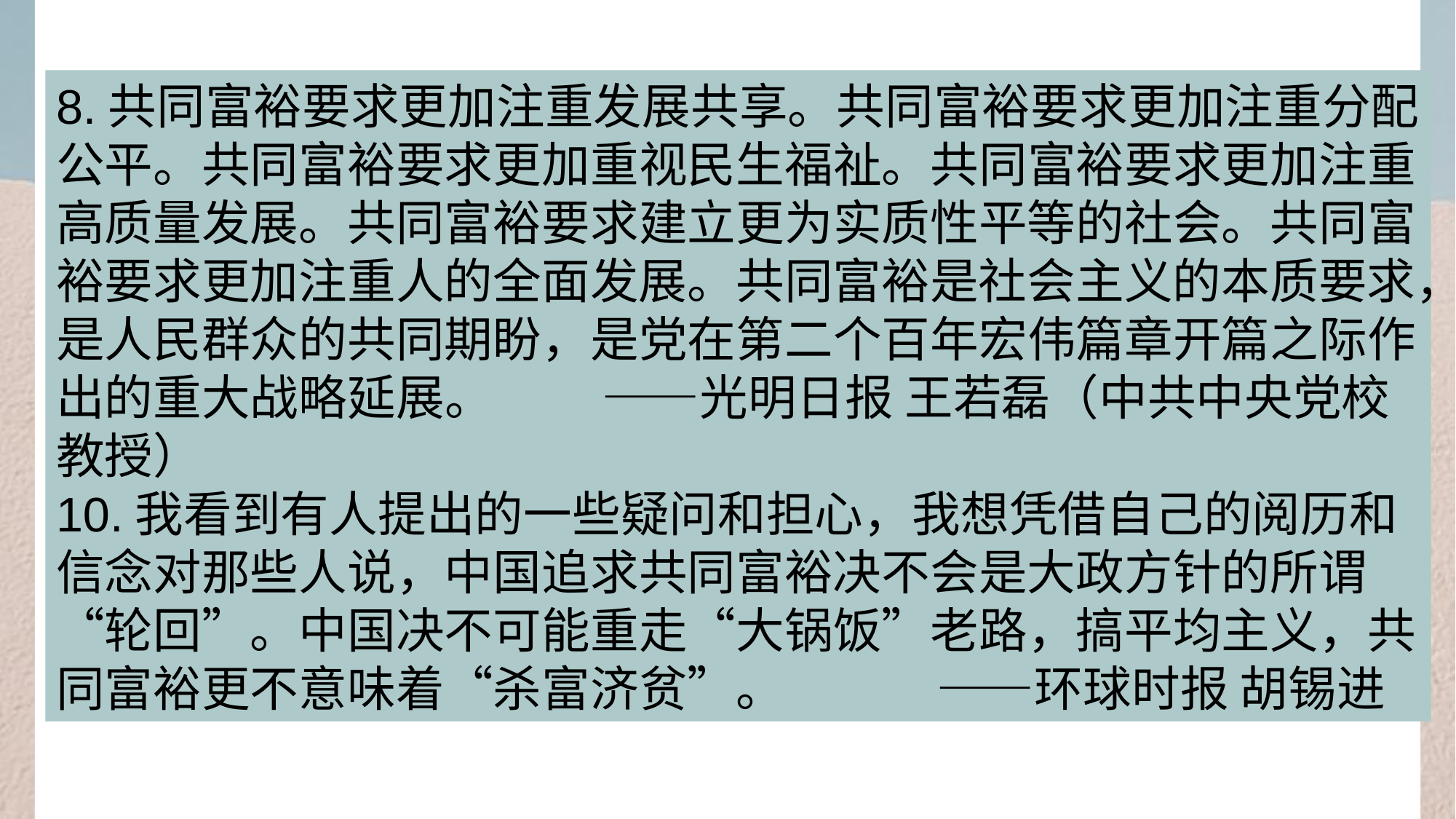

8.共同富裕要求更加注重发展共享。共同富裕要求更加注重分配公平。共同富裕要求更加重视民生福祉。共同富裕要求更加注重高质量发展。共同富裕要求建立更为实质性平等的社会。共同富裕要求更加注重人的全面发展。共同富裕是社会主义的本质要求，是人民群众的共同期盼，是党在第二个百年宏伟篇章开篇之际作出的重大战略延展。          ——光明日报 王若磊（中共中央党校教授）
10.我看到有人提出的一些疑问和担心，我想凭借自己的阅历和信念对那些人说，中国追求共同富裕决不会是大政方针的所谓“轮回”。中国决不可能重走“大锅饭”老路，搞平均主义，共同富裕更不意味着“杀富济贫”。              ——环球时报 胡锡进